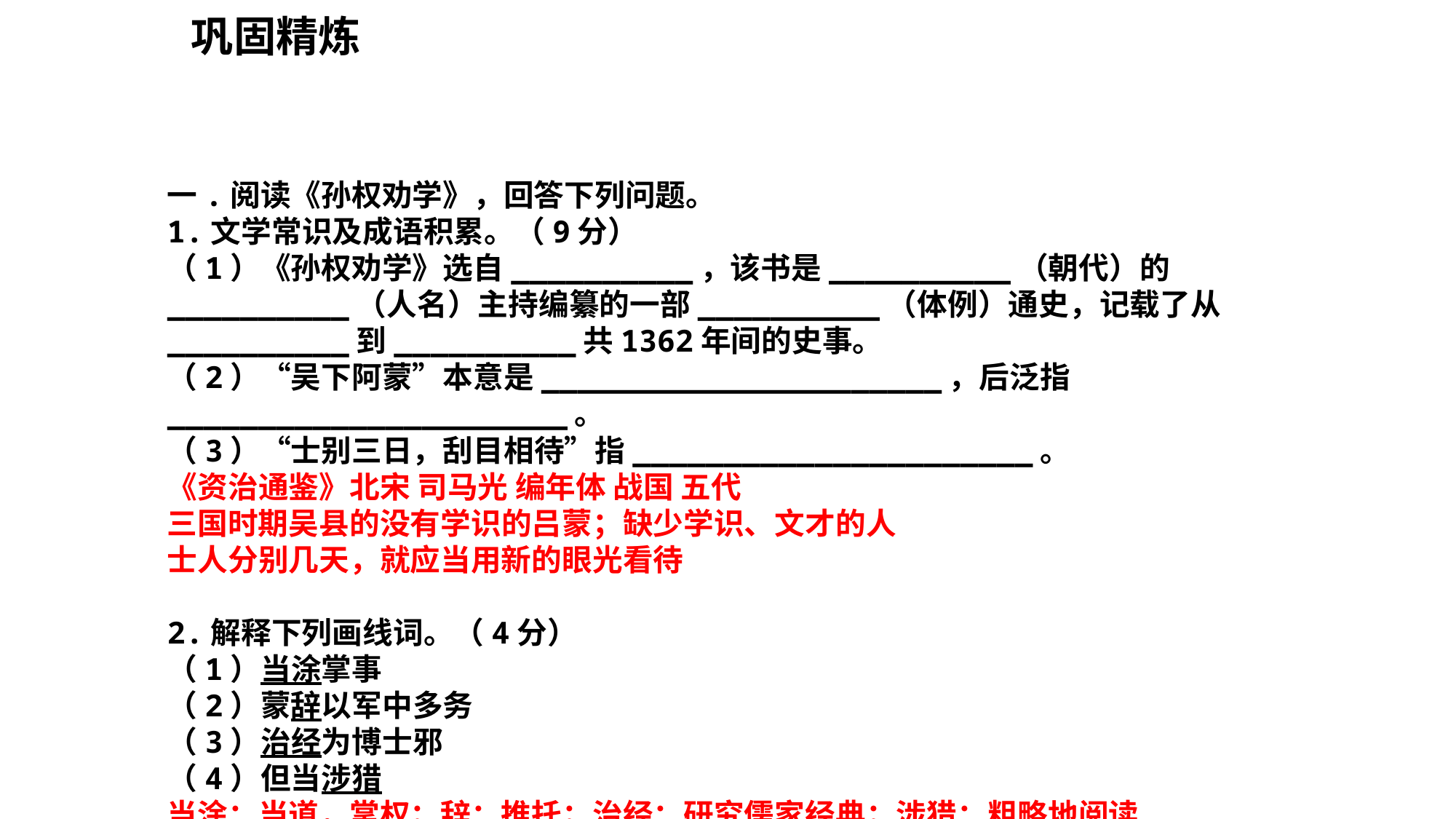

巩固精炼

一.阅读《孙权劝学》，回答下列问题。
1.文学常识及成语积累。（9分）
（1）《孙权劝学》选自__________，该书是__________（朝代）的__________（人名）主持编纂的一部__________（体例）通史，记载了从__________到__________共1362年间的史事。
（2）“吴下阿蒙”本意是______________________，后泛指______________________。
（3）“士别三日，刮目相待”指______________________。
《资治通鉴》北宋 司马光 编年体 战国 五代
三国时期吴县的没有学识的吕蒙；缺少学识、文才的人
士人分别几天，就应当用新的眼光看待

2.解释下列画线词。（4分）
（1）当涂掌事
（2）蒙辞以军中多务
（3）治经为博士邪
（4）但当涉猎
当涂：当道，掌权；辞：推托；治经：研究儒家经典；涉猎：粗略地阅读